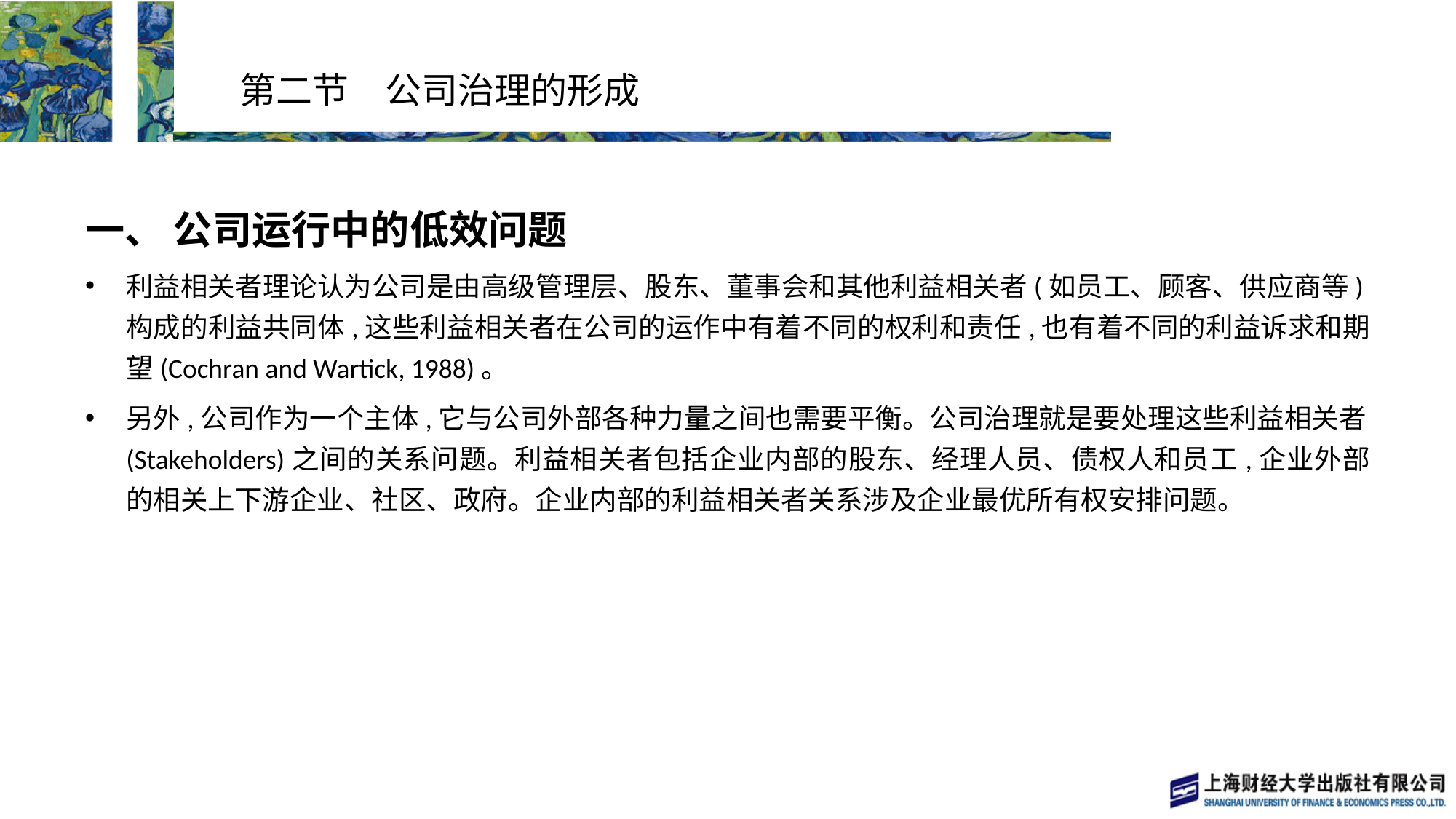

# 第二节　公司治理的形成
一、 公司运行中的低效问题
利益相关者理论认为公司是由高级管理层、股东、董事会和其他利益相关者(如员工、顾客、供应商等)构成的利益共同体,这些利益相关者在公司的运作中有着不同的权利和责任,也有着不同的利益诉求和期望(Cochran and Wartick, 1988)。
另外,公司作为一个主体,它与公司外部各种力量之间也需要平衡。公司治理就是要处理这些利益相关者(Stakeholders)之间的关系问题。利益相关者包括企业内部的股东、经理人员、债权人和员工,企业外部的相关上下游企业、社区、政府。企业内部的利益相关者关系涉及企业最优所有权安排问题。